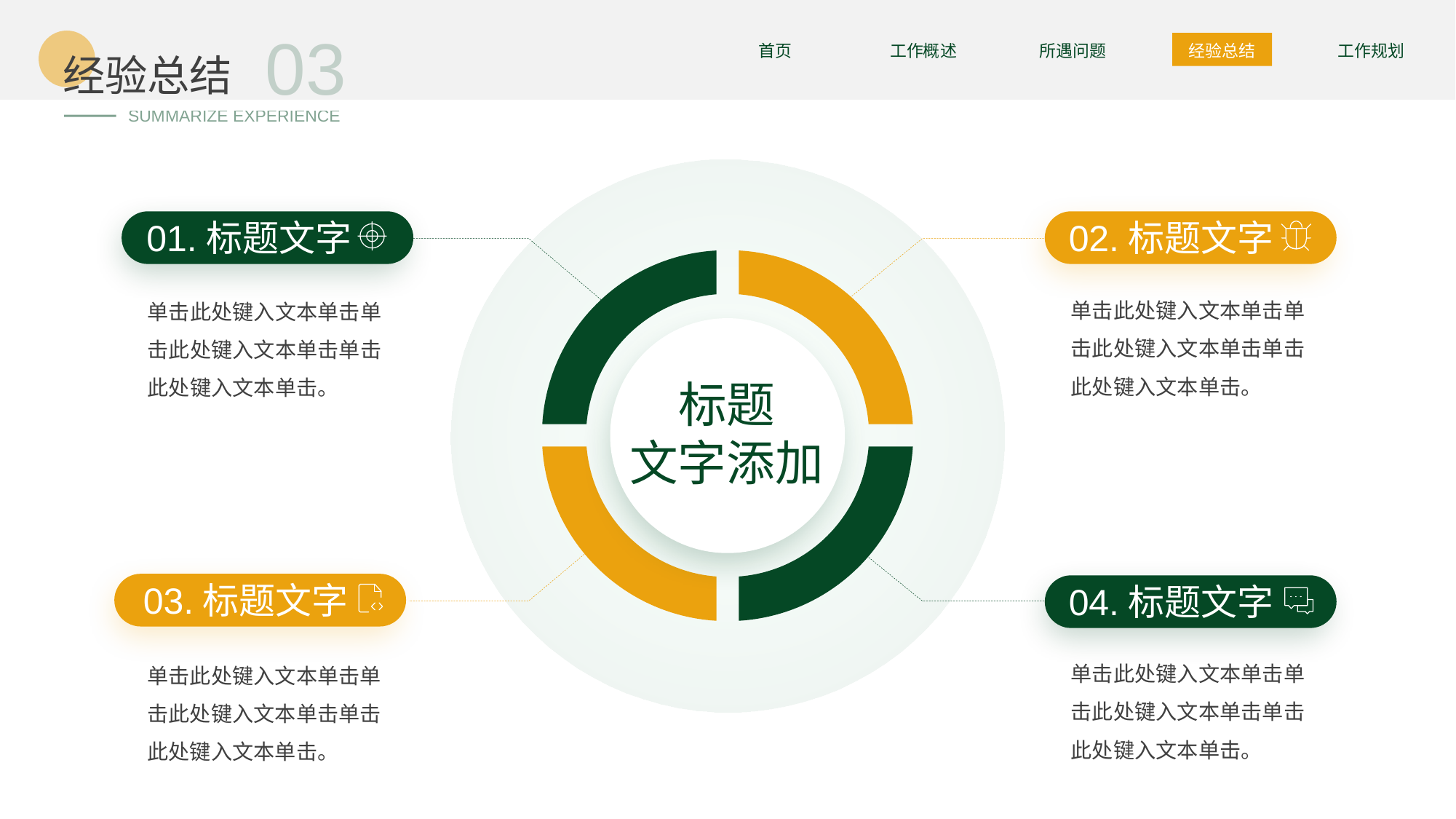

BY YUSHEN

03

经验总结
SUMMARIZE EXPERIENCE

首页
工作概述
所遇问题
经验总结
工作规划

标题
文字添加

01.标题文字

单击此处键入文本单击单击此处键入文本单击单击此处键入文本单击。

02.标题文字

单击此处键入文本单击单击此处键入文本单击单击此处键入文本单击。

03.标题文字

单击此处键入文本单击单击此处键入文本单击单击此处键入文本单击。

04.标题文字

单击此处键入文本单击单击此处键入文本单击单击此处键入文本单击。